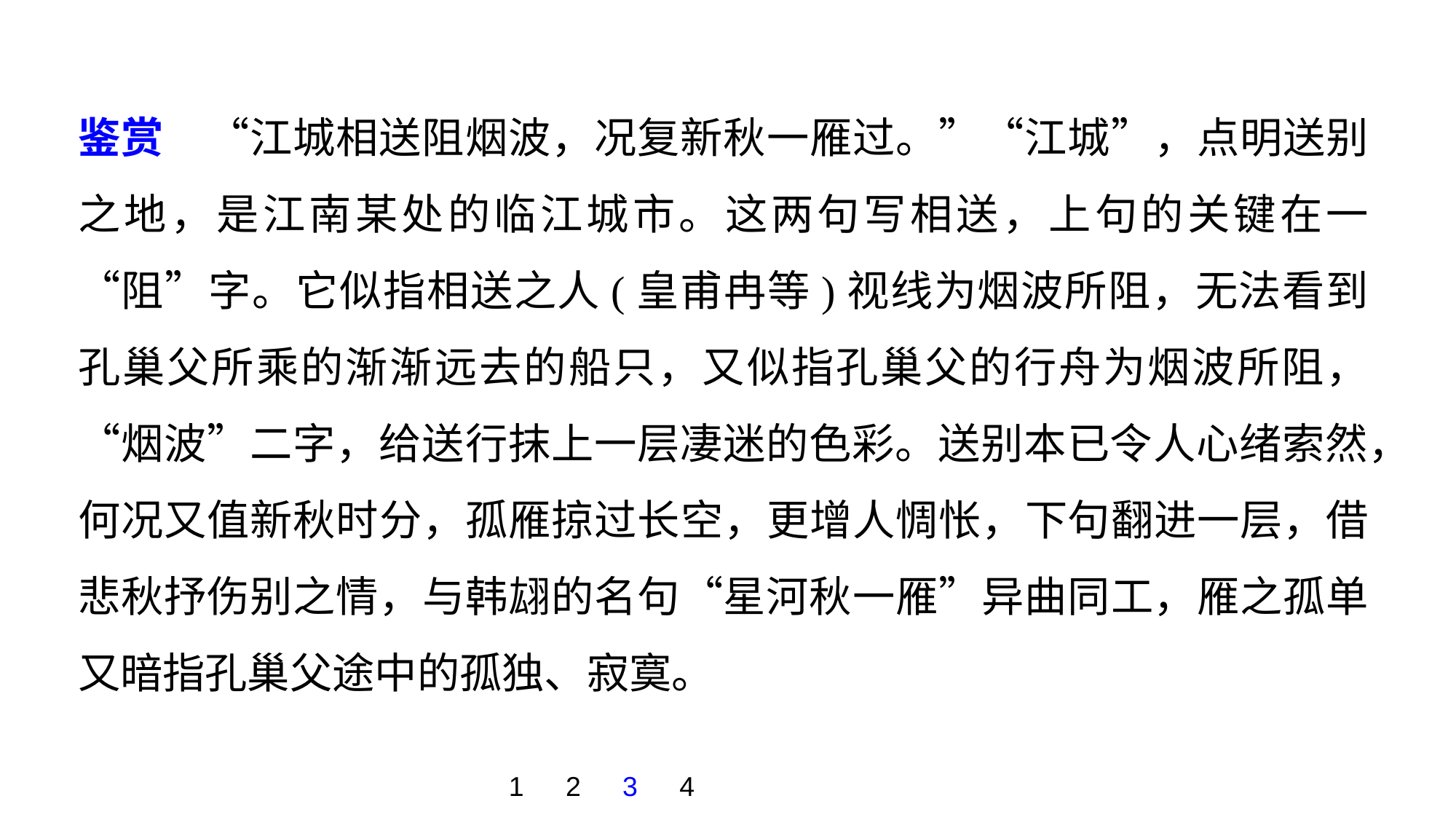

鉴赏　“江城相送阻烟波，况复新秋一雁过。”“江城”，点明送别之地，是江南某处的临江城市。这两句写相送，上句的关键在一“阻”字。它似指相送之人(皇甫冉等)视线为烟波所阻，无法看到孔巢父所乘的渐渐远去的船只，又似指孔巢父的行舟为烟波所阻，“烟波”二字，给送行抹上一层凄迷的色彩。送别本已令人心绪索然，何况又值新秋时分，孤雁掠过长空，更增人惆怅，下句翻进一层，借悲秋抒伤别之情，与韩翃的名句“星河秋一雁”异曲同工，雁之孤单又暗指孔巢父途中的孤独、寂寞。
1
2
3
4